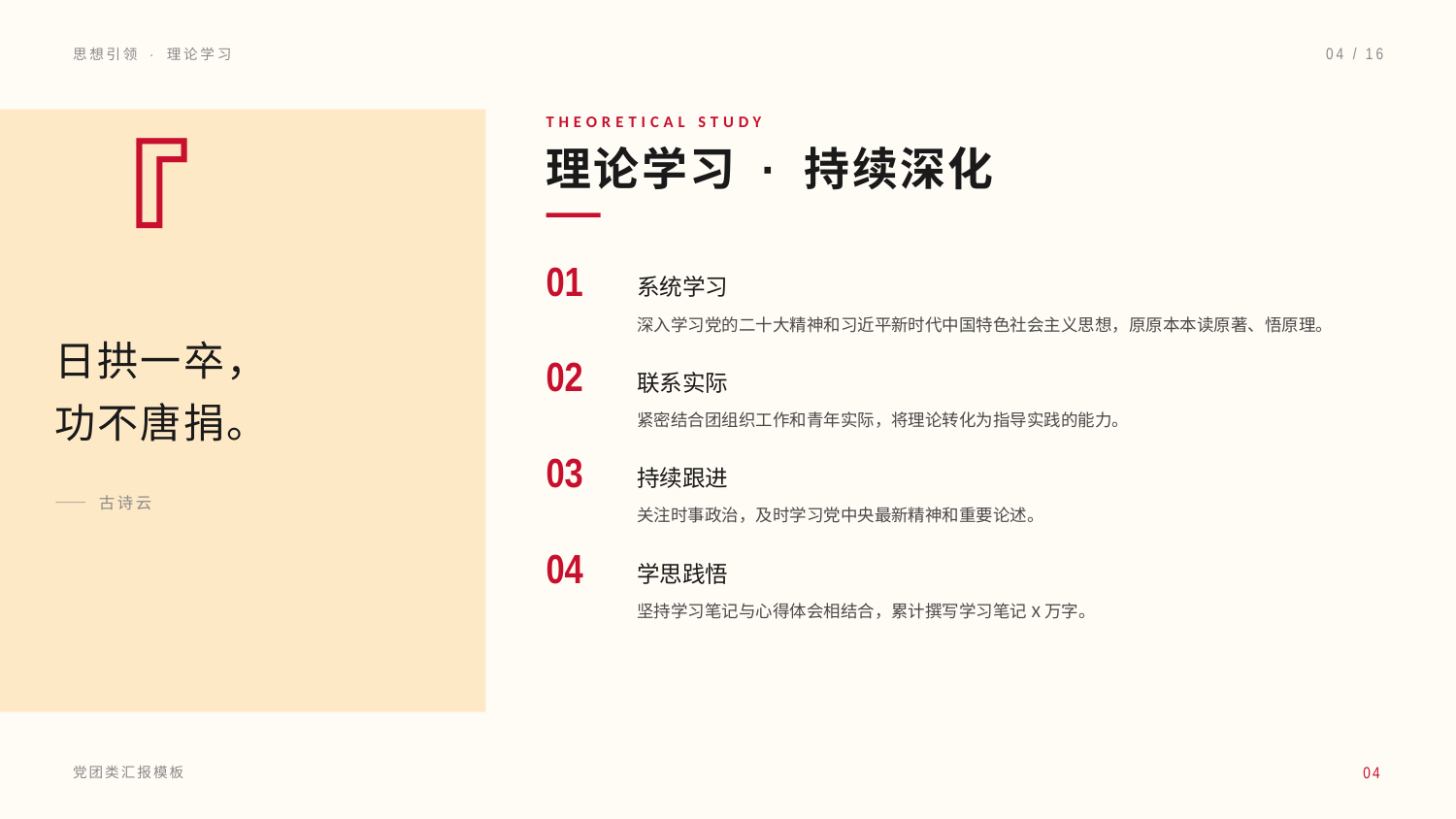

思想引领 · 理论学习
04 / 16

THEORETICAL STUDY
理论学习 · 持续深化
『

01
系统学习
深入学习党的二十大精神和习近平新时代中国特色社会主义思想，原原本本读原著、悟原理。
日拱一卒，
功不唐捐。
02
联系实际
紧密结合团组织工作和青年实际，将理论转化为指导实践的能力。
03
持续跟进
—— 古诗云
关注时事政治，及时学习党中央最新精神和重要论述。
04
学思践悟
坚持学习笔记与心得体会相结合，累计撰写学习笔记X万字。
04
党团类汇报模板